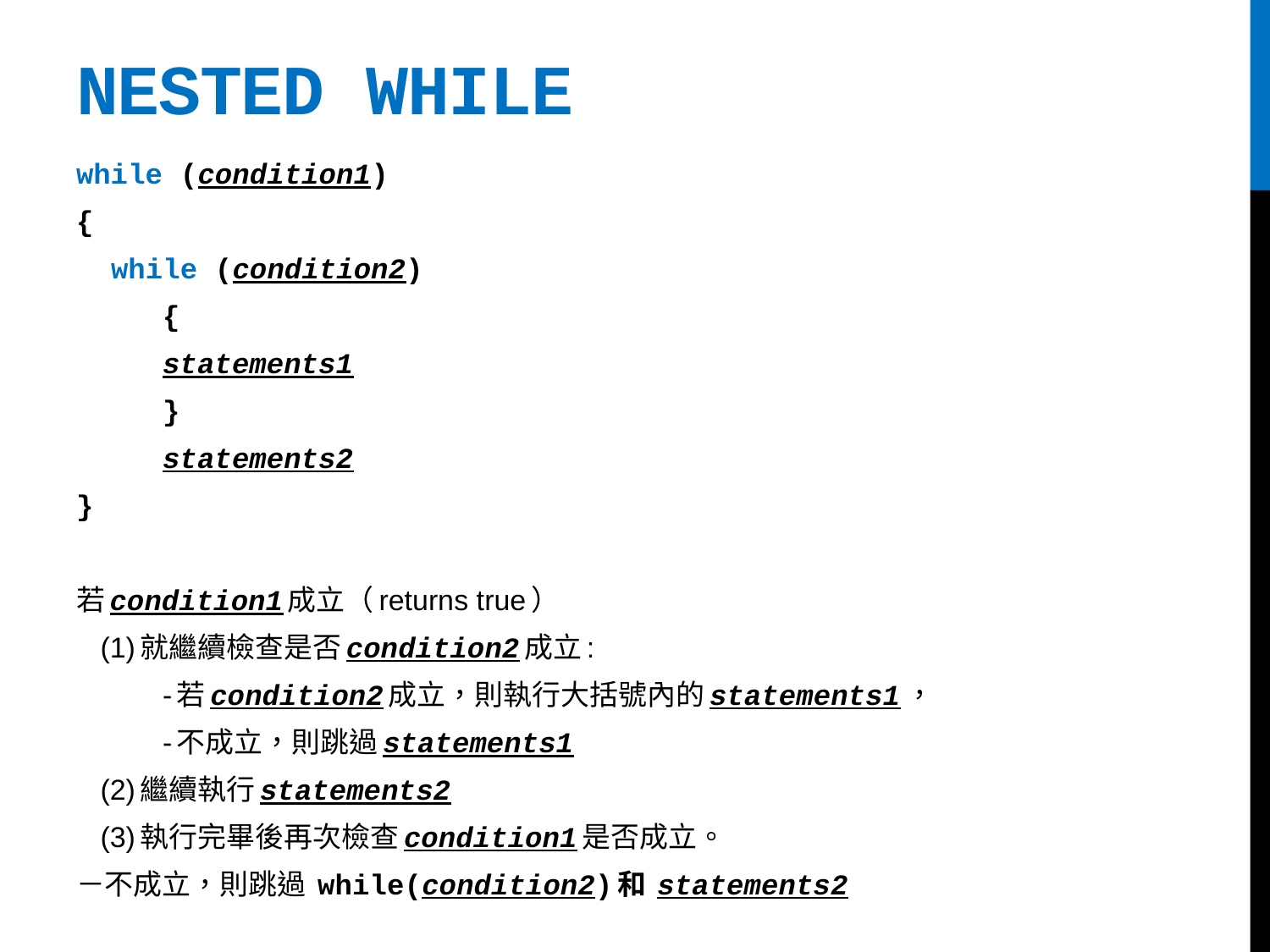

# NESTED While
while (condition1)
{
  while (condition2)
	{
  		statements1
	}
	statements2
}

若condition1成立（returns true）
   (1)就繼續檢查是否condition2成立:
	-若condition2成立，則執行大括號內的statements1，
	-不成立，則跳過statements1
   (2)繼續執行statements2
   (3)執行完畢後再次檢查condition1是否成立。
－不成立，則跳過 while(condition2)和 statements2